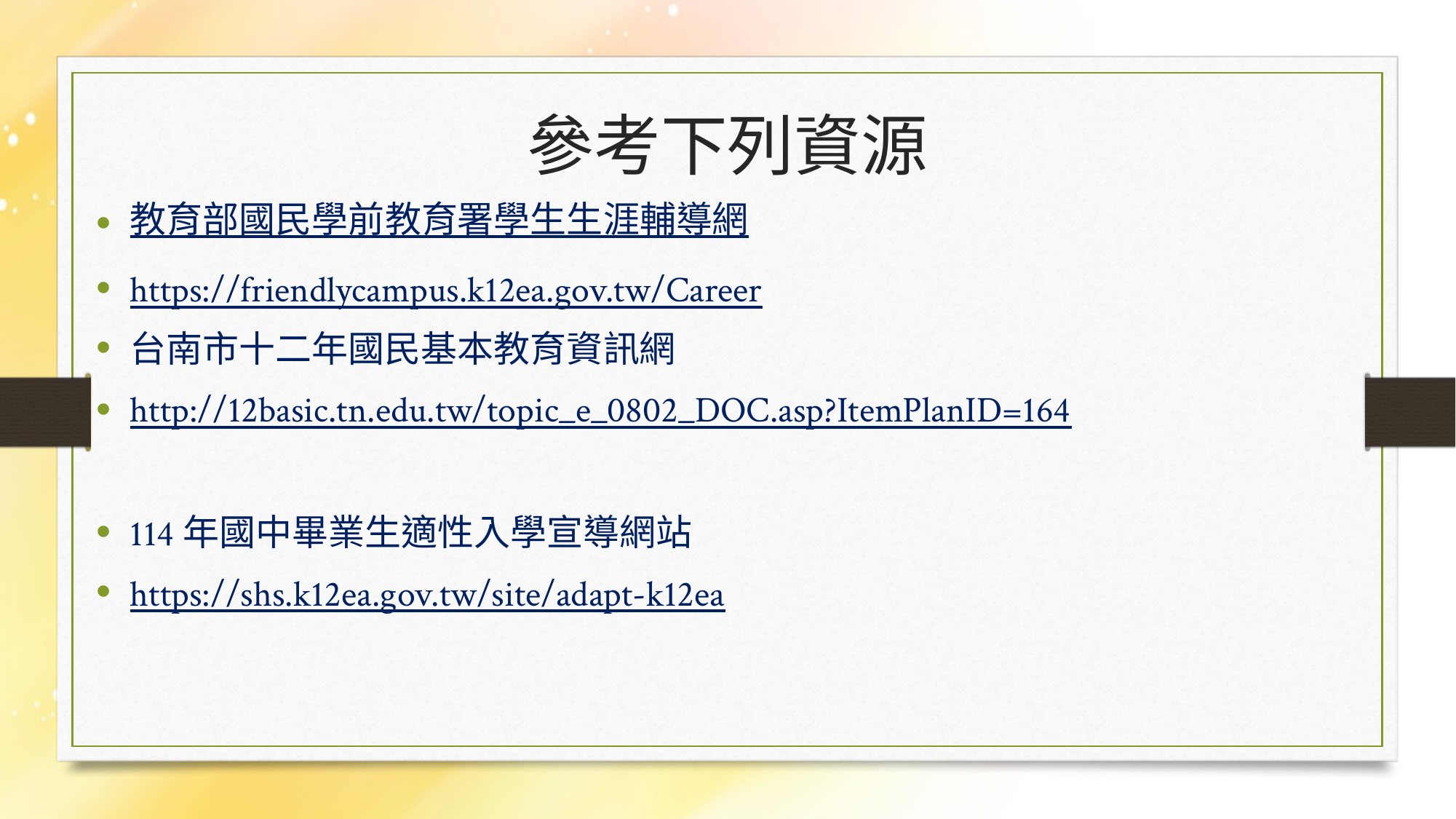

# 參考下列資源

教育部國民學前教育署學生生涯輔導網
https://friendlycampus.k12ea.gov.tw/Career
台南市十二年國民基本教育資訊網
http://12basic.tn.edu.tw/topic_e_0802_DOC.asp?ItemPlanID=164

114年國中畢業生適性入學宣導網站
https://shs.k12ea.gov.tw/site/adapt-k12ea